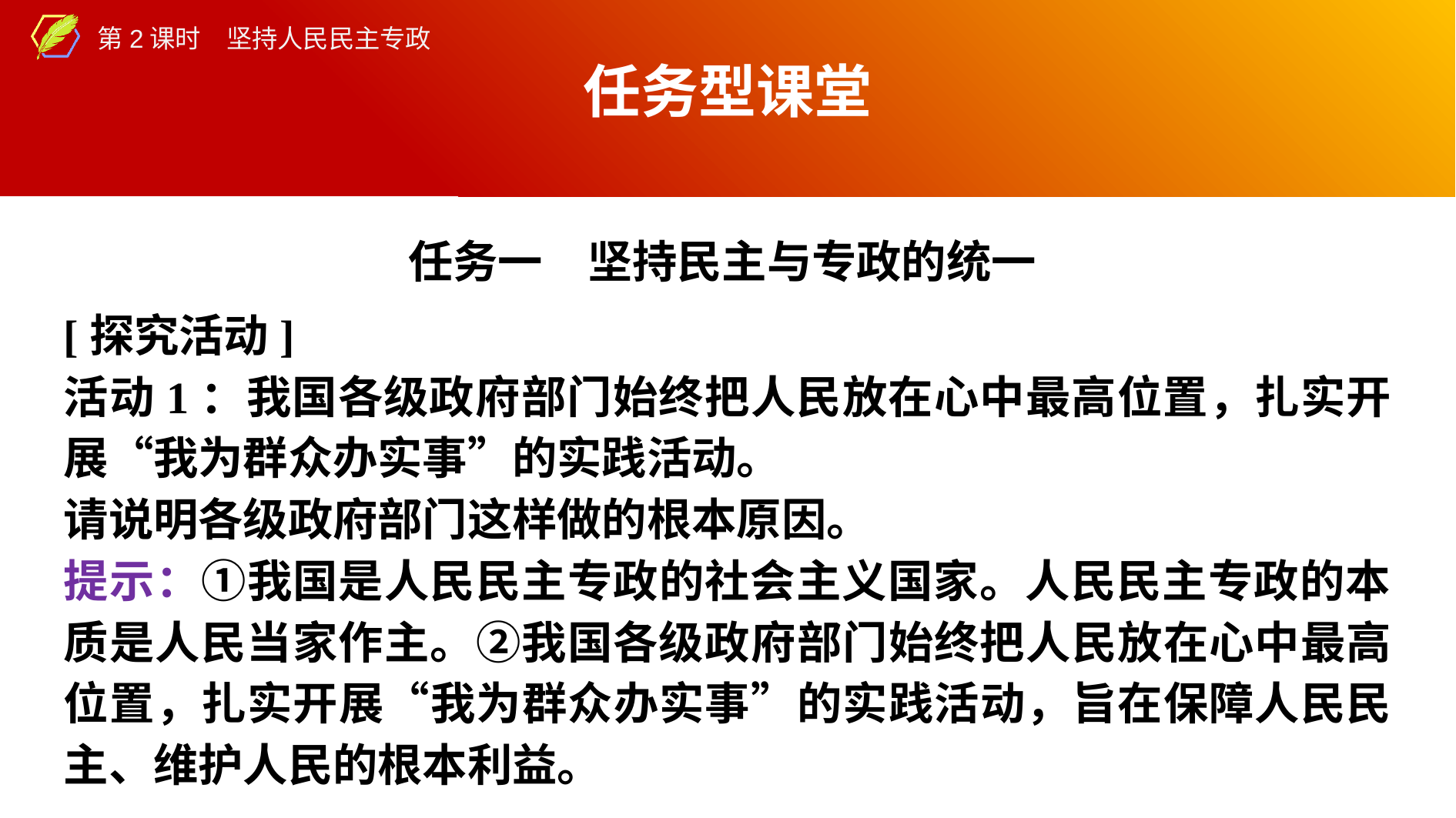

任务型课堂
任务一　坚持民主与专政的统一
[探究活动]
活动1：我国各级政府部门始终把人民放在心中最高位置，扎实开展“我为群众办实事”的实践活动。
请说明各级政府部门这样做的根本原因。
提示：①我国是人民民主专政的社会主义国家。人民民主专政的本质是人民当家作主。②我国各级政府部门始终把人民放在心中最高位置，扎实开展“我为群众办实事”的实践活动，旨在保障人民民主、维护人民的根本利益。